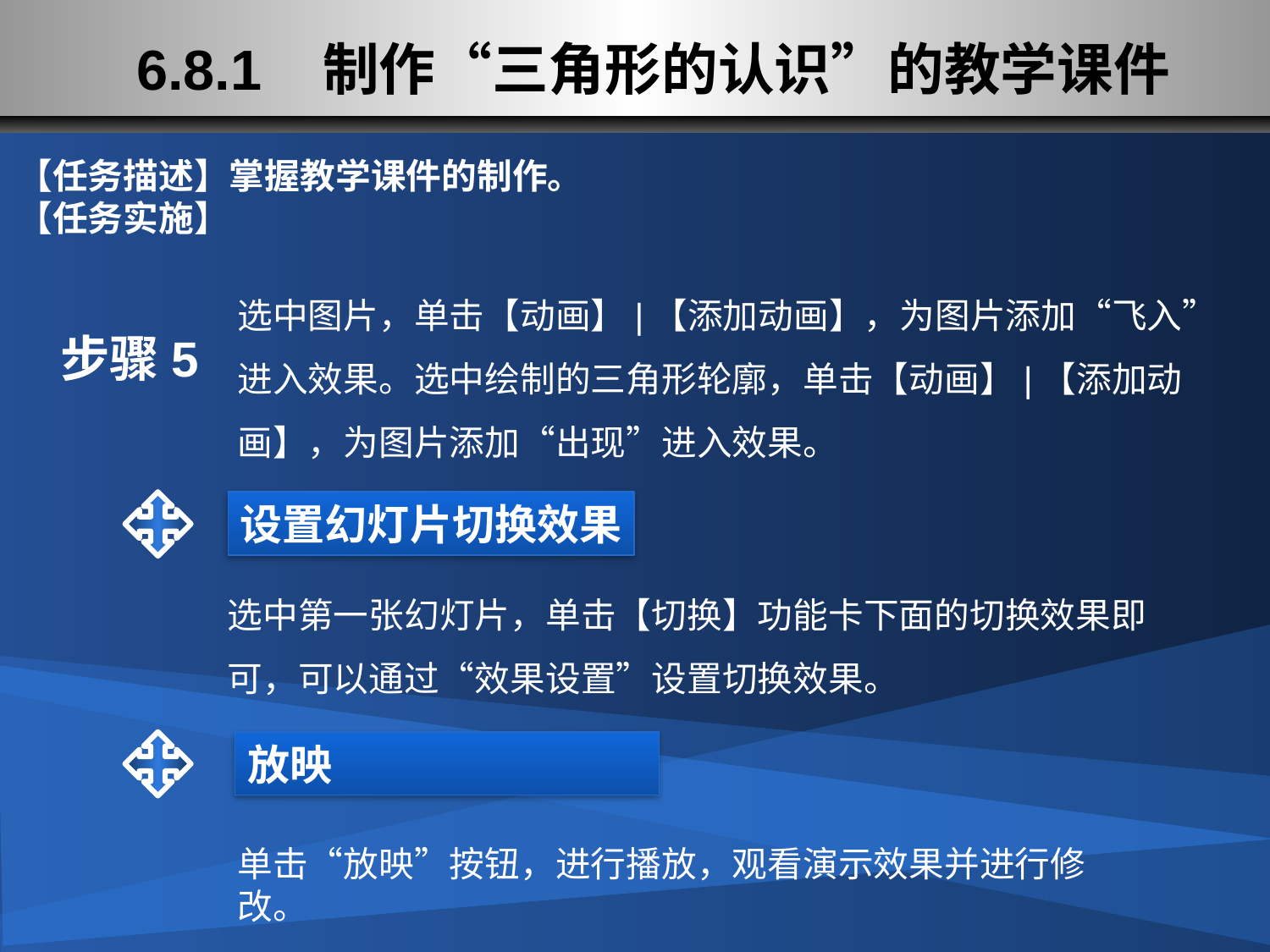

# 6.8.1   制作“三角形的认识”的教学课件
【任务描述】掌握教学课件的制作。
【任务实施】
选中图片，单击【动画】|【添加动画】，为图片添加“飞入”进入效果。选中绘制的三角形轮廓，单击【动画】|【添加动画】，为图片添加“出现”进入效果。
步骤5

设置幻灯片切换效果
选中第一张幻灯片，单击【切换】功能卡下面的切换效果即可，可以通过“效果设置”设置切换效果。

放映
单击“放映”按钮，进行播放，观看演示效果并进行修改。